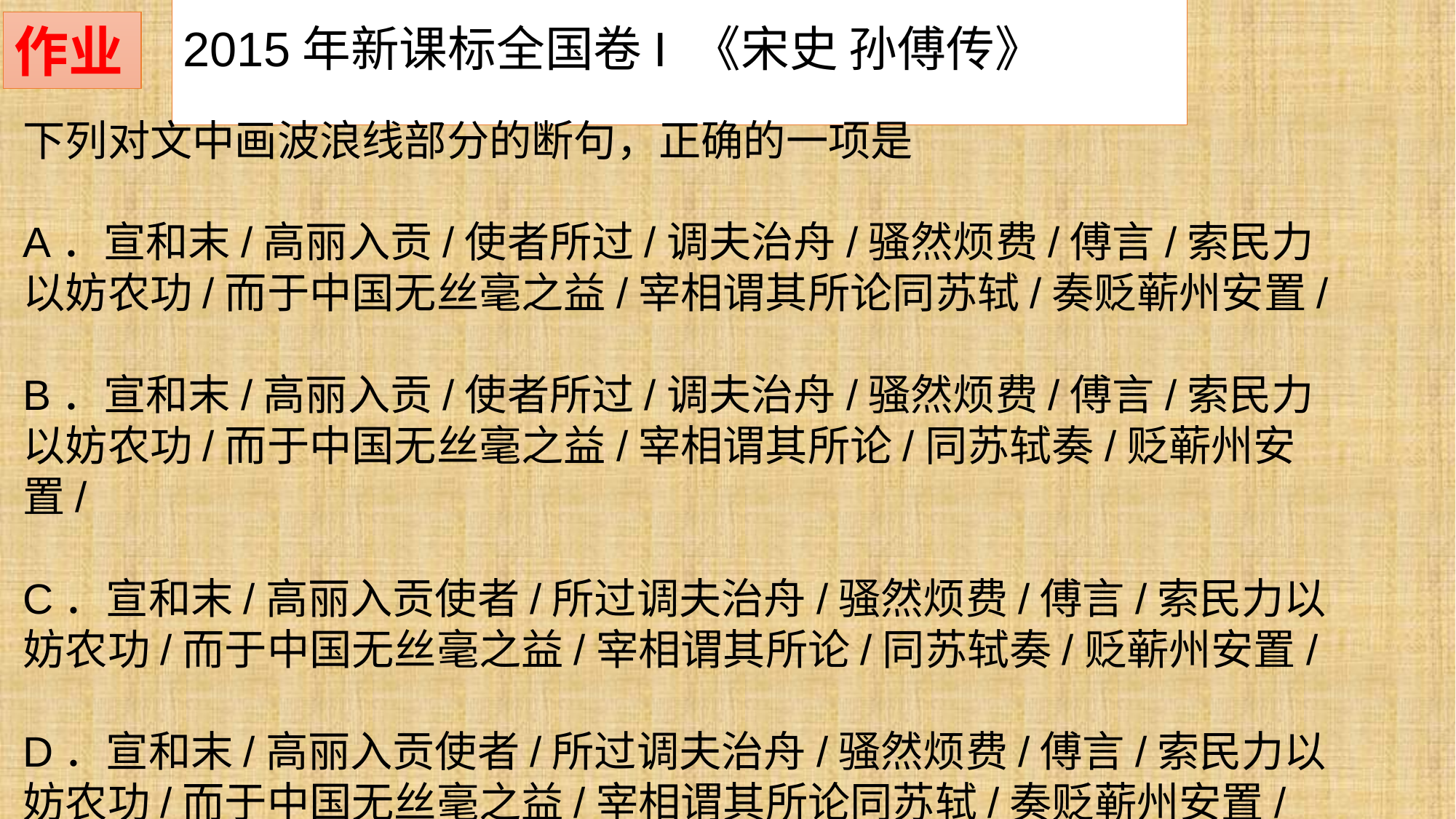

作业
# 2015年新课标全国卷I 《宋史 孙傅传》
下列对文中画波浪线部分的断句，正确的一项是

A．宣和末/高丽入贡/使者所过/调夫治舟/骚然烦费/傅言/索民力以妨农功/而于中国无丝毫之益/宰相谓其所论同苏轼/奏贬蕲州安置/

B．宣和末/高丽入贡/使者所过/调夫治舟/骚然烦费/傅言/索民力以妨农功/而于中国无丝毫之益/宰相谓其所论/同苏轼奏/贬蕲州安置/

C．宣和末/高丽入贡使者/所过调夫治舟/骚然烦费/傅言/索民力以妨农功/而于中国无丝毫之益/宰相谓其所论/同苏轼奏/贬蕲州安置/

D．宣和末/高丽入贡使者/所过调夫治舟/骚然烦费/傅言/索民力以妨农功/而于中国无丝毫之益/宰相谓其所论同苏轼/奏贬蕲州安置/